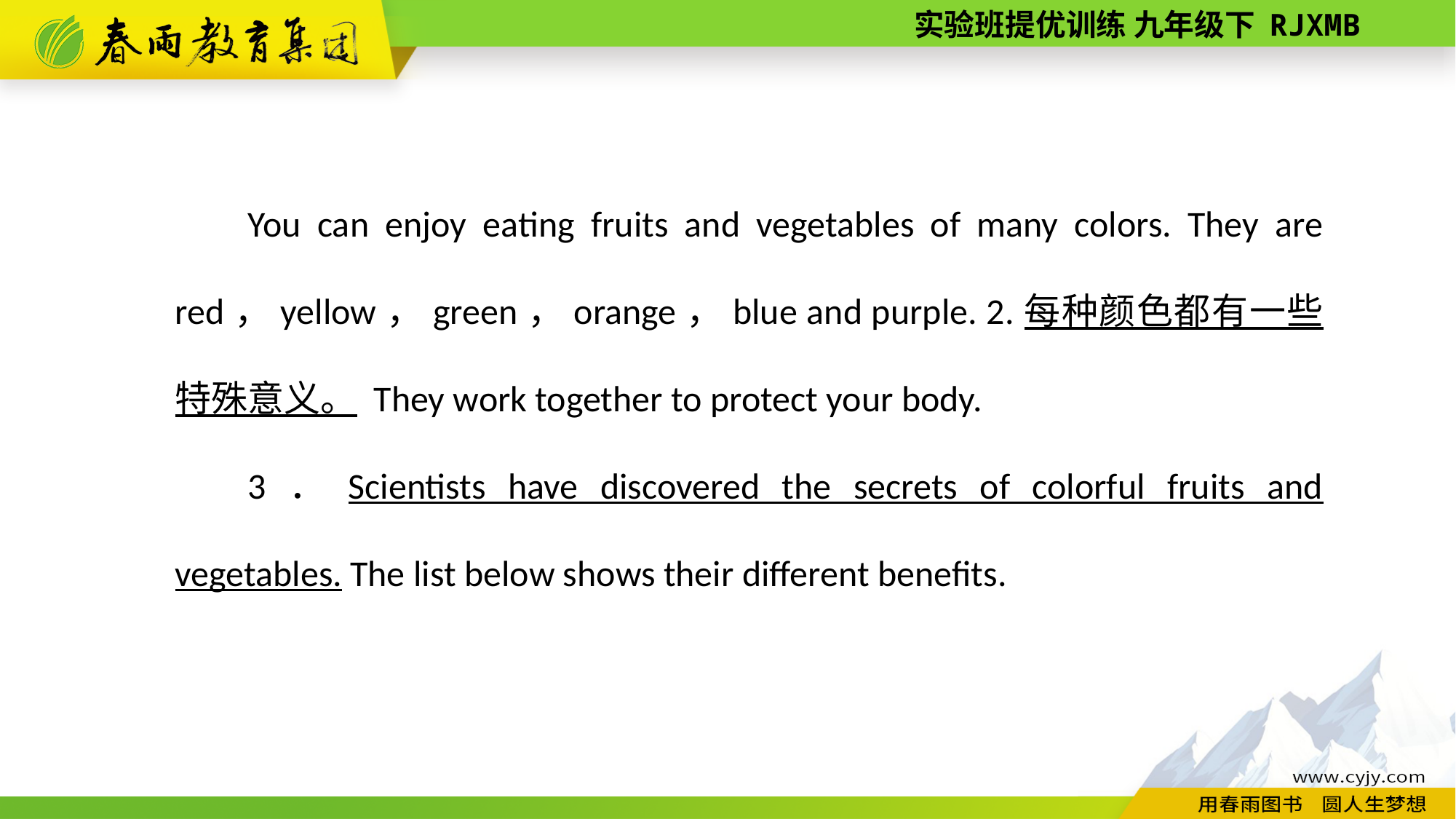

You can enjoy eating fruits and vegetables of many colors. They are red，yellow，green，orange，blue and purple. 2.每种颜色都有一些特殊意义。 They work together to protect your body.
3．Scientists have discovered the secrets of colorful fruits and vegetables. The list below shows their different benefits.